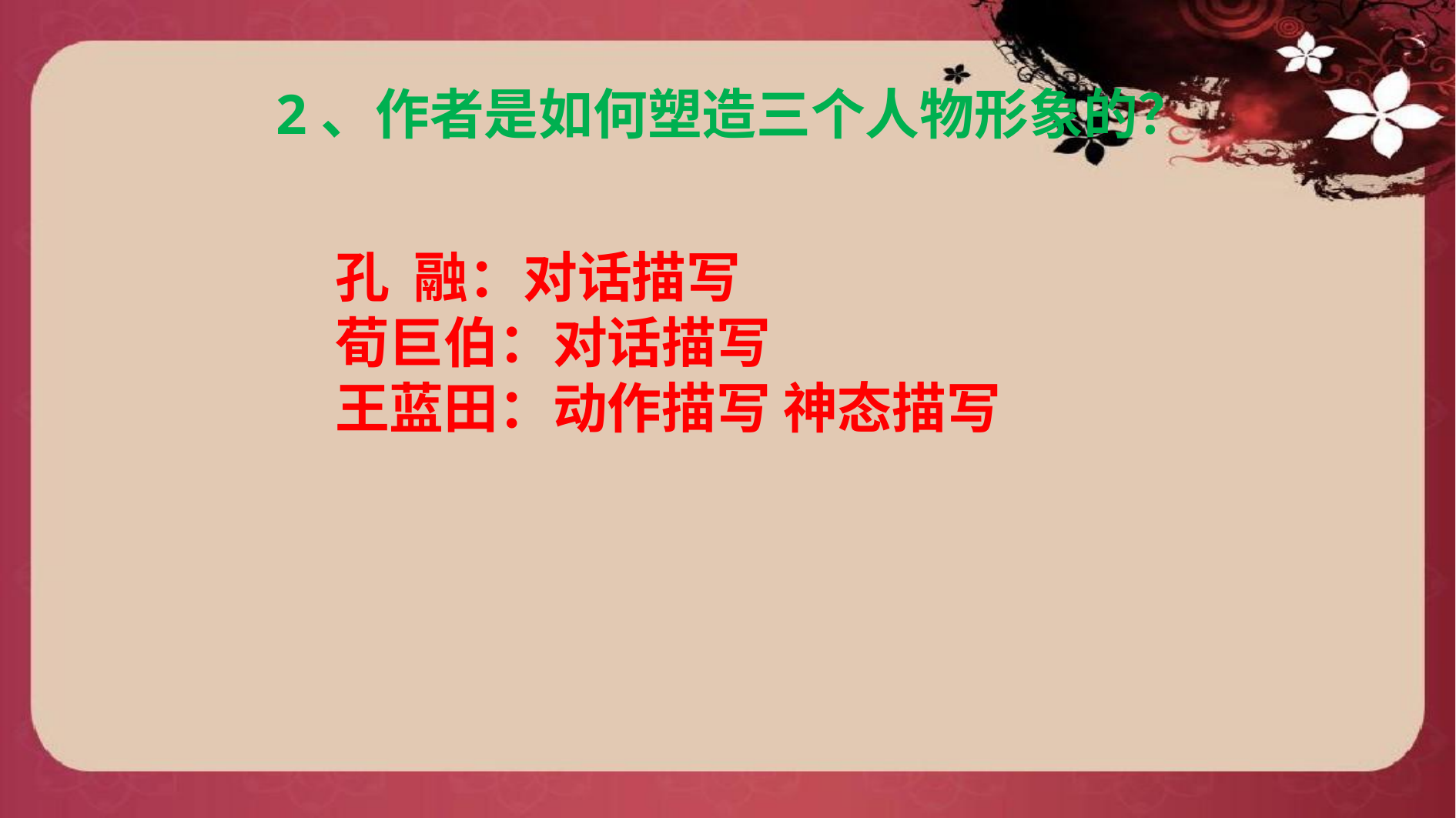

2、作者是如何塑造三个人物形象的？
孔  融：对话描写
荀巨伯：对话描写
王蓝田：动作描写 神态描写